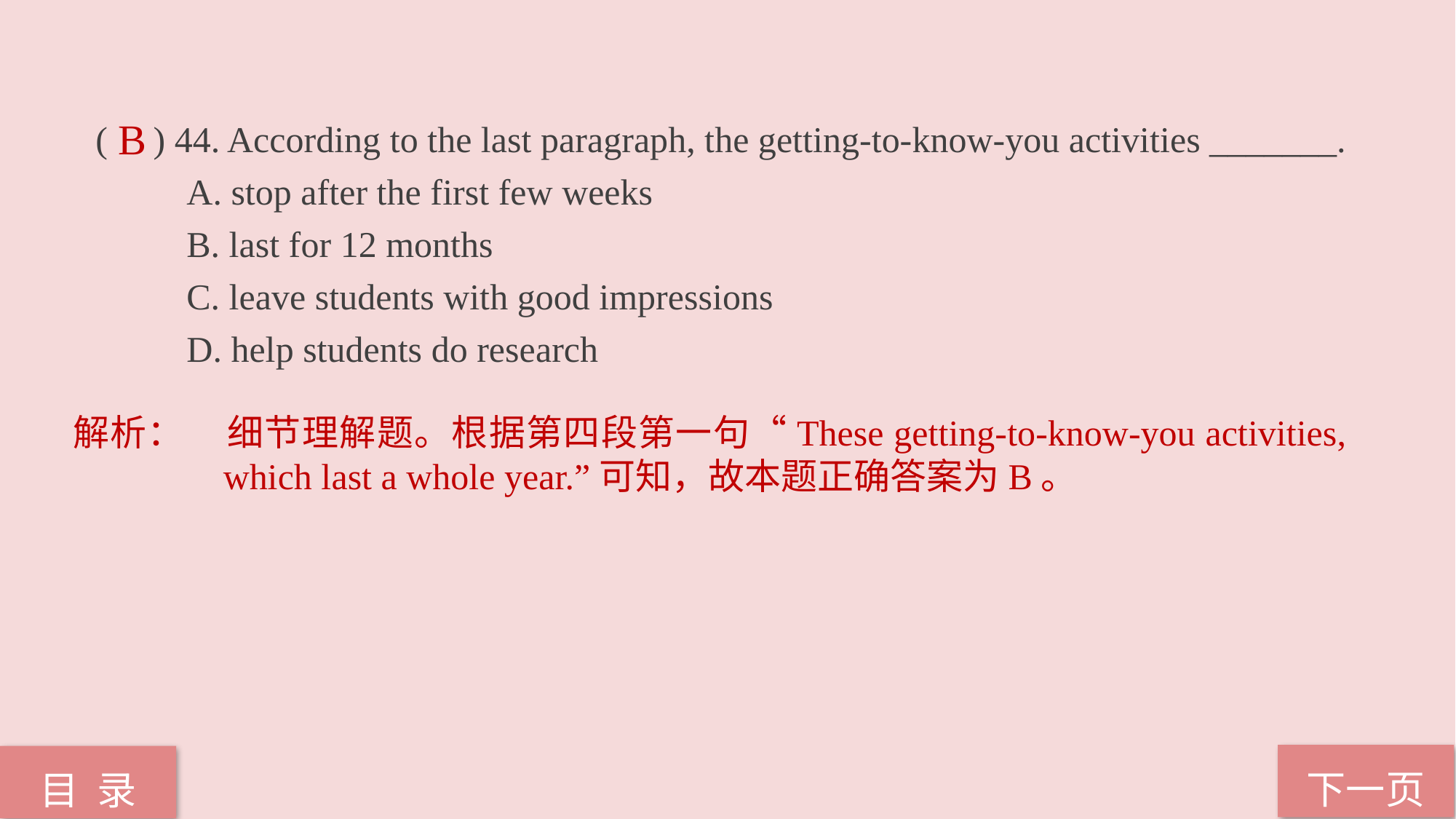

(     ) 44. According to the last paragraph, the getting-to-know-you activities _______.
          A. stop after the first few weeks
          B. last for 12 months
          C. leave students with good impressions
          D. help students do research
B
解析：	细节理解题。根据第四段第一句“These getting-to-know-you activities, which last a whole year.”可知，故本题正确答案为B。